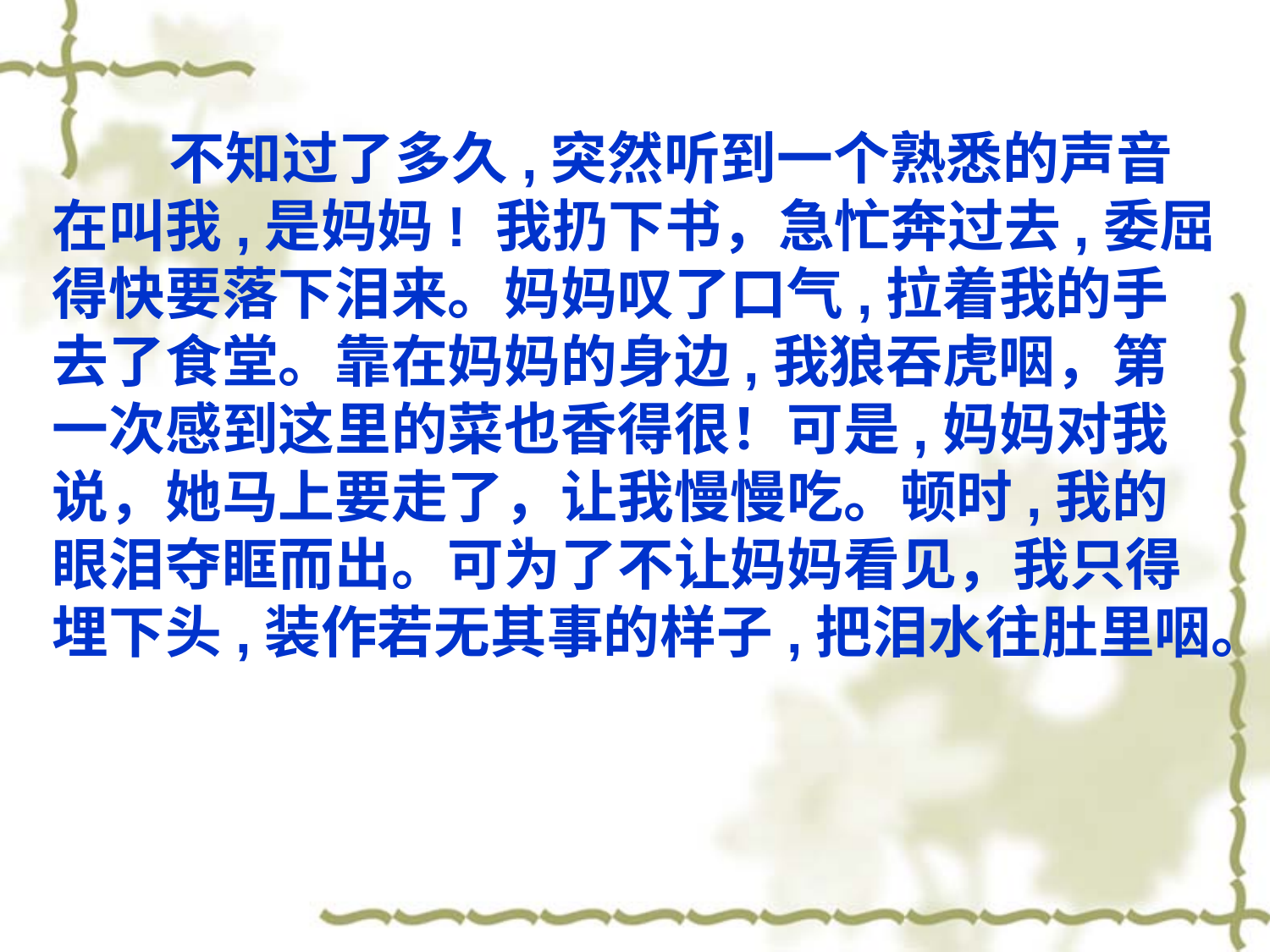

不知过了多久,突然听到一个熟悉的声音在叫我,是妈妈! 我扔下书，急忙奔过去,委屈得快要落下泪来。妈妈叹了口气,拉着我的手去了食堂。靠在妈妈的身边,我狼吞虎咽，第一次感到这里的菜也香得很！可是,妈妈对我说，她马上要走了，让我慢慢吃。顿时,我的眼泪夺眶而出。可为了不让妈妈看见，我只得埋下头,装作若无其事的样子,把泪水往肚里咽。
136